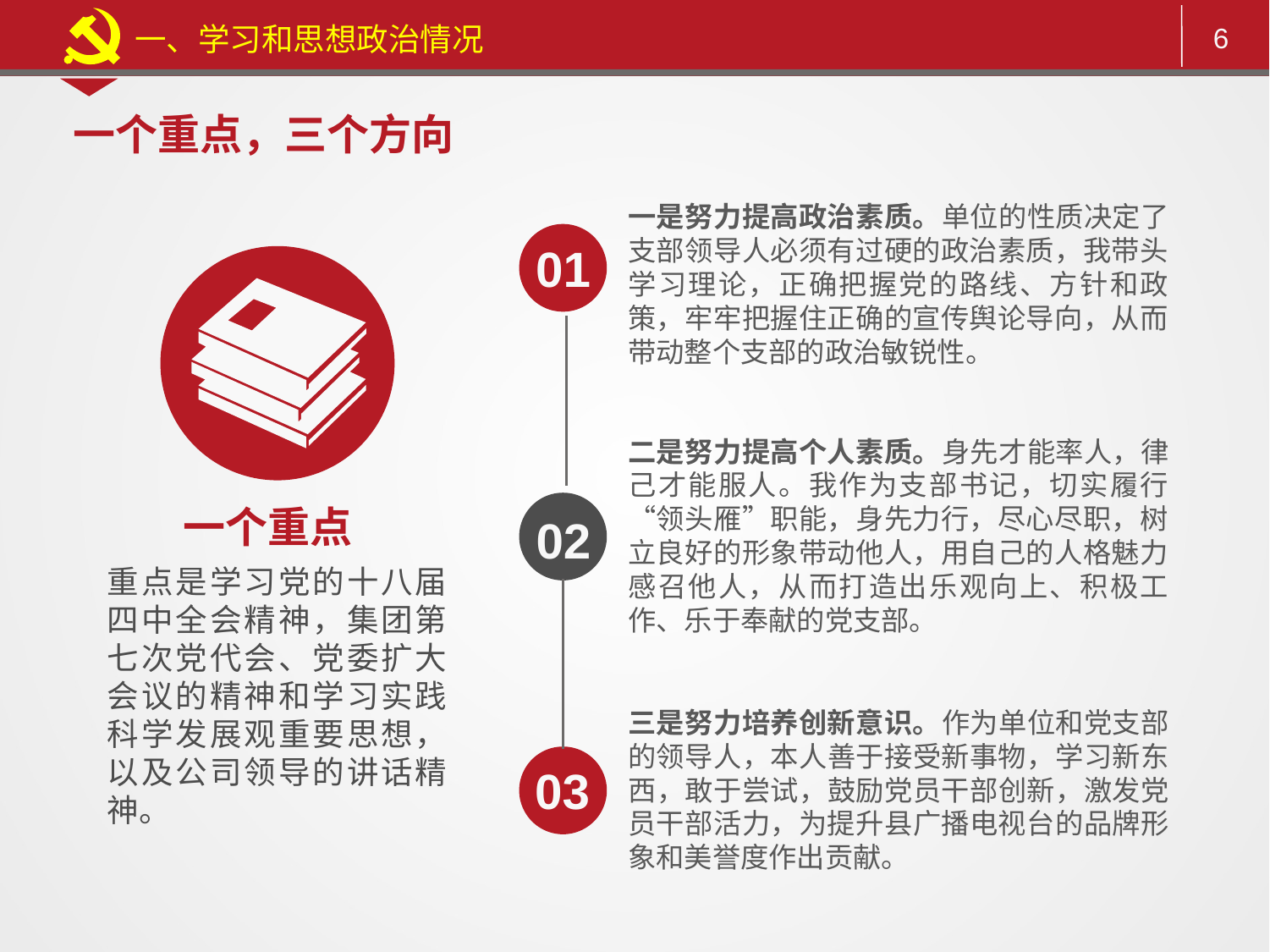

一、学习和思想政治情况

一个重点，三个方向
一是努力提高政治素质。单位的性质决定了支部领导人必须有过硬的政治素质，我带头学习理论，正确把握党的路线、方针和政策，牢牢把握住正确的宣传舆论导向，从而带动整个支部的政治敏锐性。

01

二是努力提高个人素质。身先才能率人，律己才能服人。我作为支部书记，切实履行“领头雁”职能，身先力行，尽心尽职，树立良好的形象带动他人，用自己的人格魅力感召他人，从而打造出乐观向上、积极工作、乐于奉献的党支部。

一个重点
02
重点是学习党的十八届四中全会精神，集团第七次党代会、党委扩大会议的精神和学习实践科学发展观重要思想，以及公司领导的讲话精神。
三是努力培养创新意识。作为单位和党支部的领导人，本人善于接受新事物，学习新东西，敢于尝试，鼓励党员干部创新，激发党员干部活力，为提升县广播电视台的品牌形象和美誉度作出贡献。

03